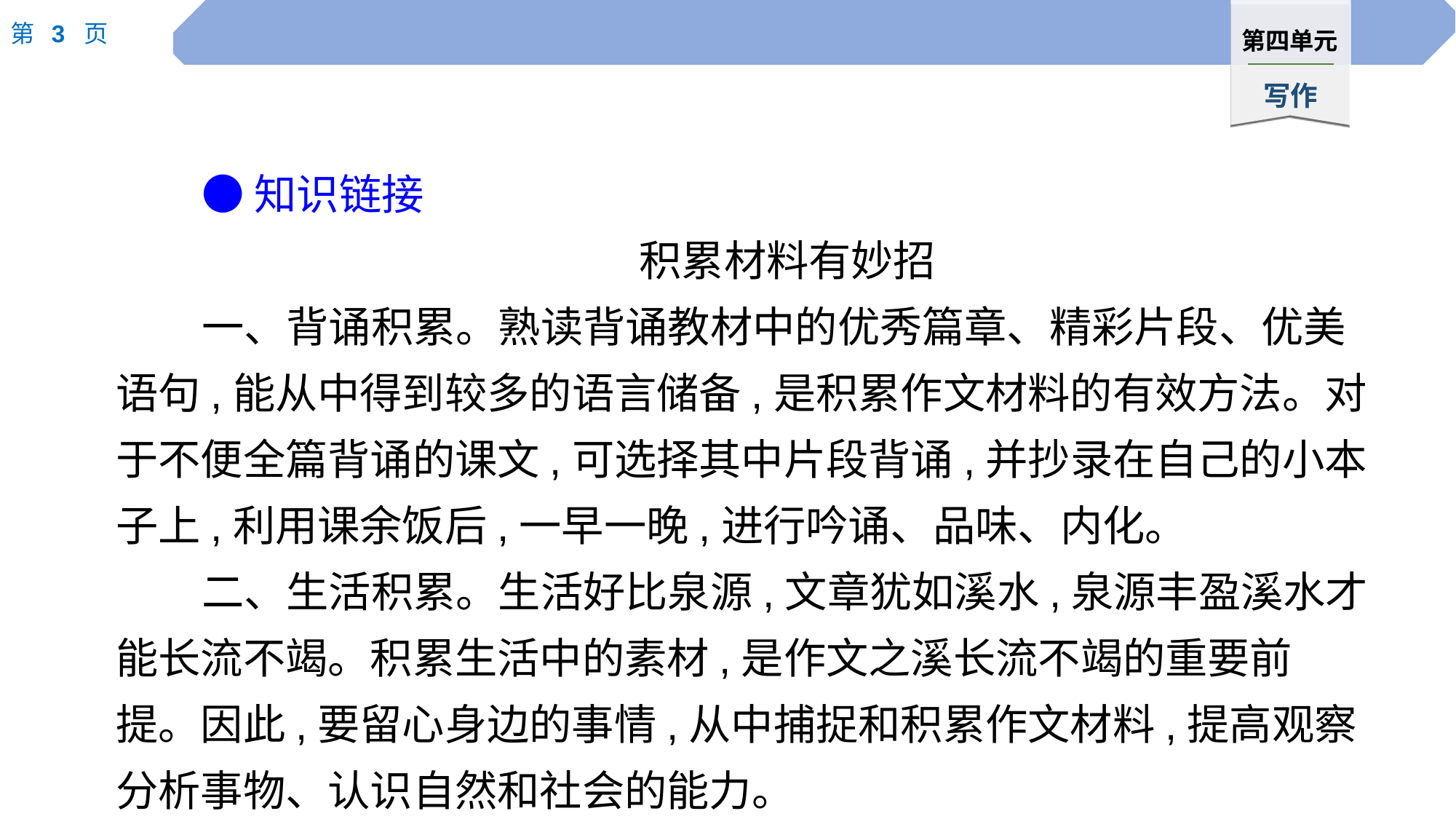

●知识链接
积累材料有妙招
一、背诵积累。熟读背诵教材中的优秀篇章、精彩片段、优美语句,能从中得到较多的语言储备,是积累作文材料的有效方法。对于不便全篇背诵的课文,可选择其中片段背诵,并抄录在自己的小本子上,利用课余饭后,一早一晚,进行吟诵、品味、内化。
二、生活积累。生活好比泉源,文章犹如溪水,泉源丰盈溪水才能长流不竭。积累生活中的素材,是作文之溪长流不竭的重要前提。因此,要留心身边的事情,从中捕捉和积累作文材料,提高观察分析事物、认识自然和社会的能力。